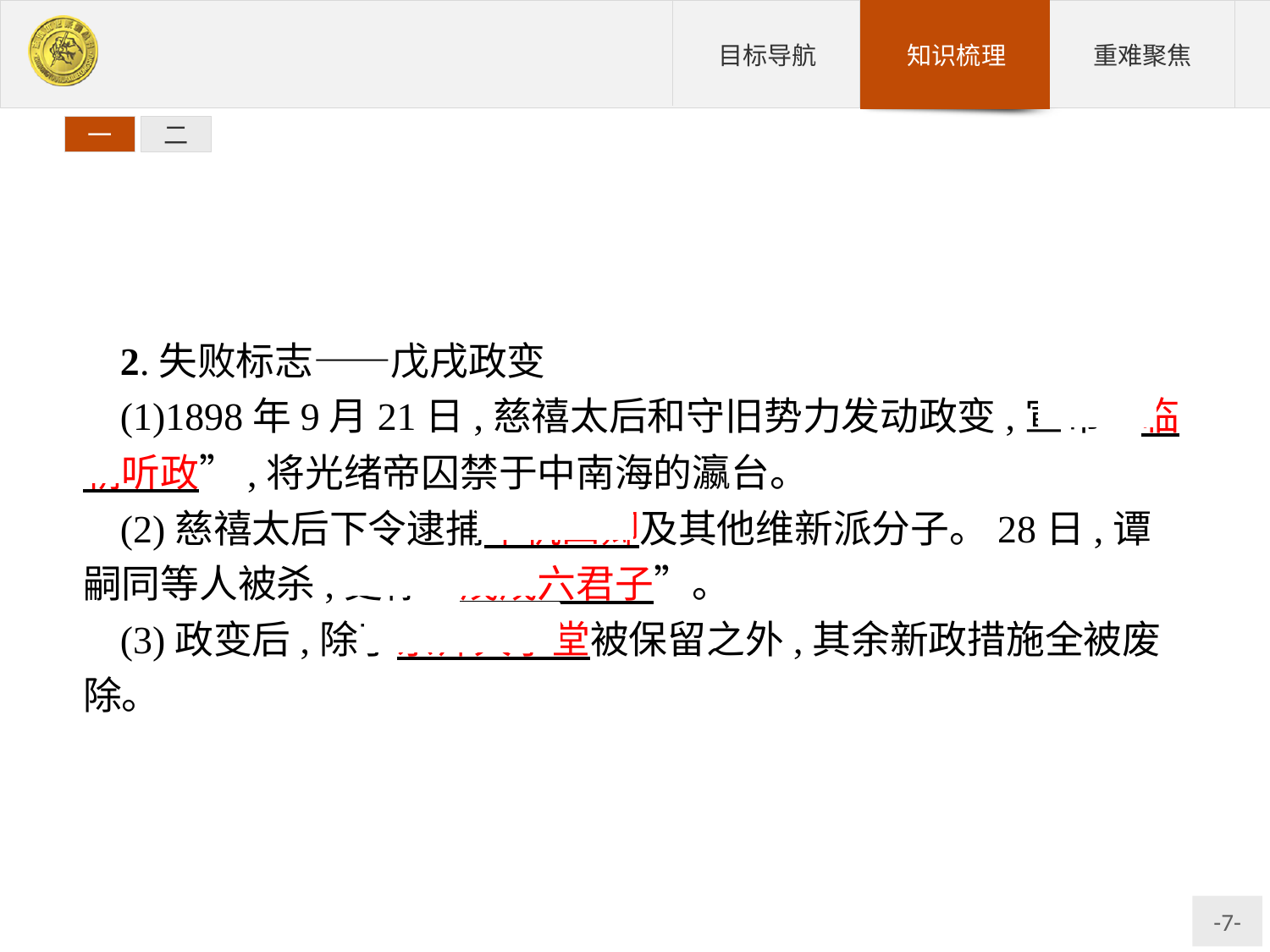

一
二
2.失败标志——戊戌政变
(1)1898年9月21日,慈禧太后和守旧势力发动政变,宣布“临朝听政”,将光绪帝囚禁于中南海的瀛台。
(2)慈禧太后下令逮捕军机四卿及其他维新派分子。28日,谭嗣同等人被杀,史称“戊戌六君子”。
(3)政变后,除了京师大学堂被保留之外,其余新政措施全被废除。